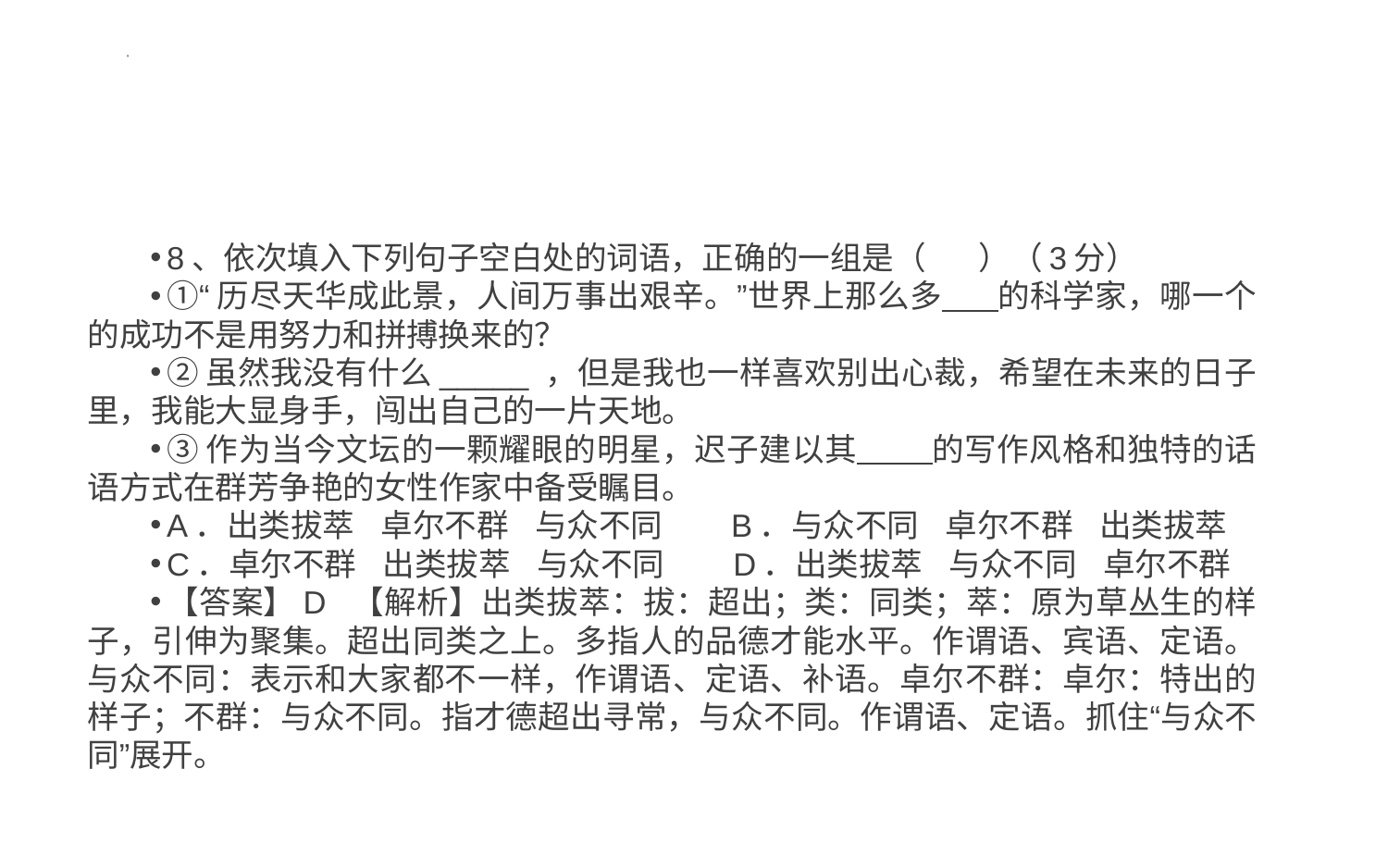

#
8、依次填入下列句子空白处的词语，正确的一组是（      ）（3分）
①“历尽天华成此景，人间万事出艰辛。”世界上那么多      的科学家，哪一个的成功不是用努力和拼搏换来的？
②虽然我没有什么_____ ，但是我也一样喜欢别出心裁，希望在未来的日子里，我能大显身手，闯出自己的一片天地。
③作为当今文坛的一颗耀眼的明星，迟子建以其        的写作风格和独特的话语方式在群芳争艳的女性作家中备受瞩目。
A．出类拔萃   卓尔不群   与众不同       B．与众不同   卓尔不群   出类拔萃
C．卓尔不群   出类拔萃   与众不同       D．出类拔萃   与众不同   卓尔不群
【答案】D  【解析】出类拔萃：拔：超出；类：同类；萃：原为草丛生的样子，引伸为聚集。超出同类之上。多指人的品德才能水平。作谓语、宾语、定语。与众不同：表示和大家都不一样，作谓语、定语、补语。卓尔不群：卓尔：特出的样子；不群：与众不同。指才德超出寻常，与众不同。作谓语、定语。抓住“与众不同”展开。